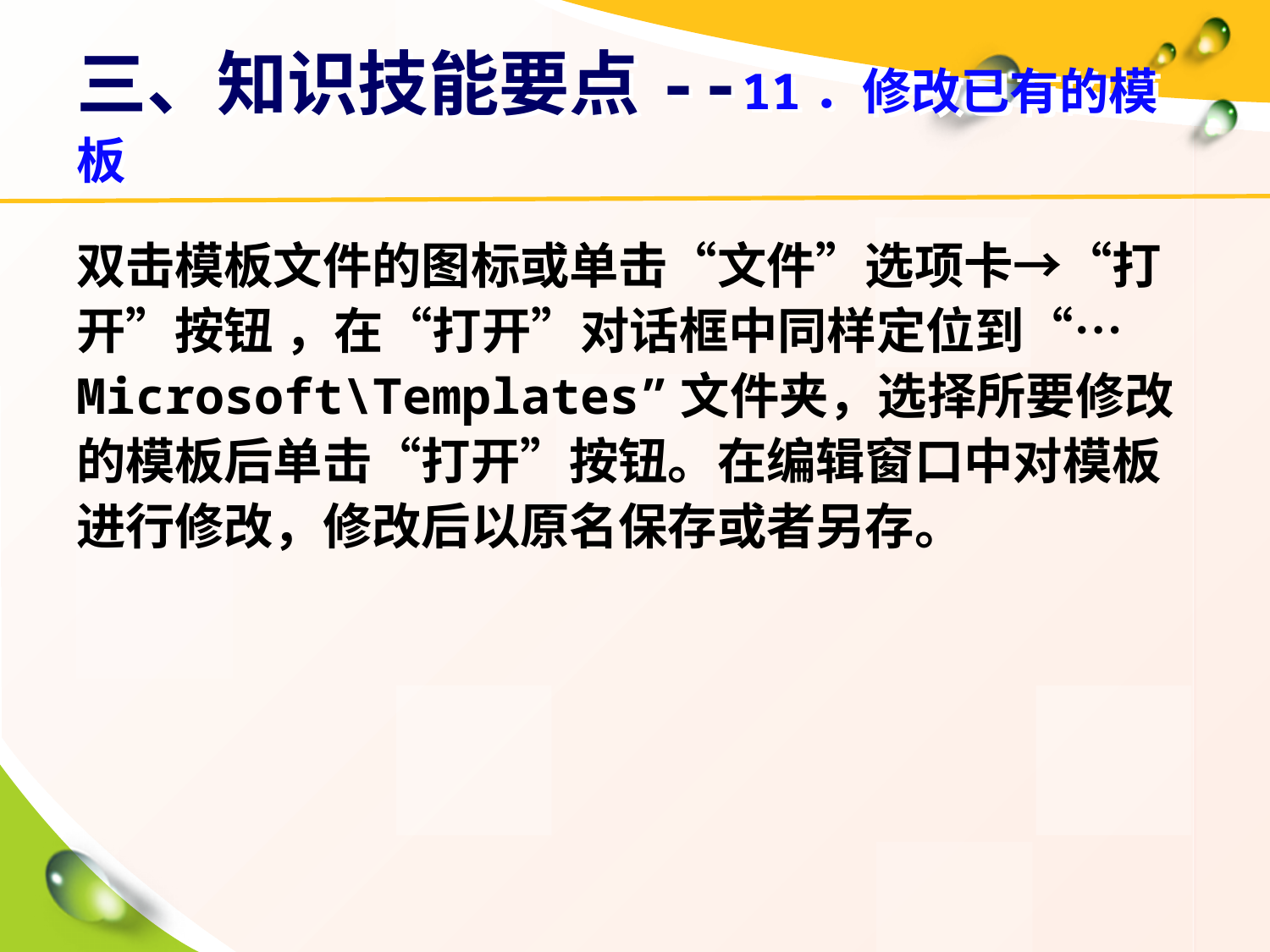

# 三、知识技能要点--11．修改已有的模板
双击模板文件的图标或单击“文件”选项卡→“打开”按钮 ，在“打开”对话框中同样定位到“…Microsoft\Templates”文件夹，选择所要修改的模板后单击“打开”按钮。在编辑窗口中对模板进行修改，修改后以原名保存或者另存。